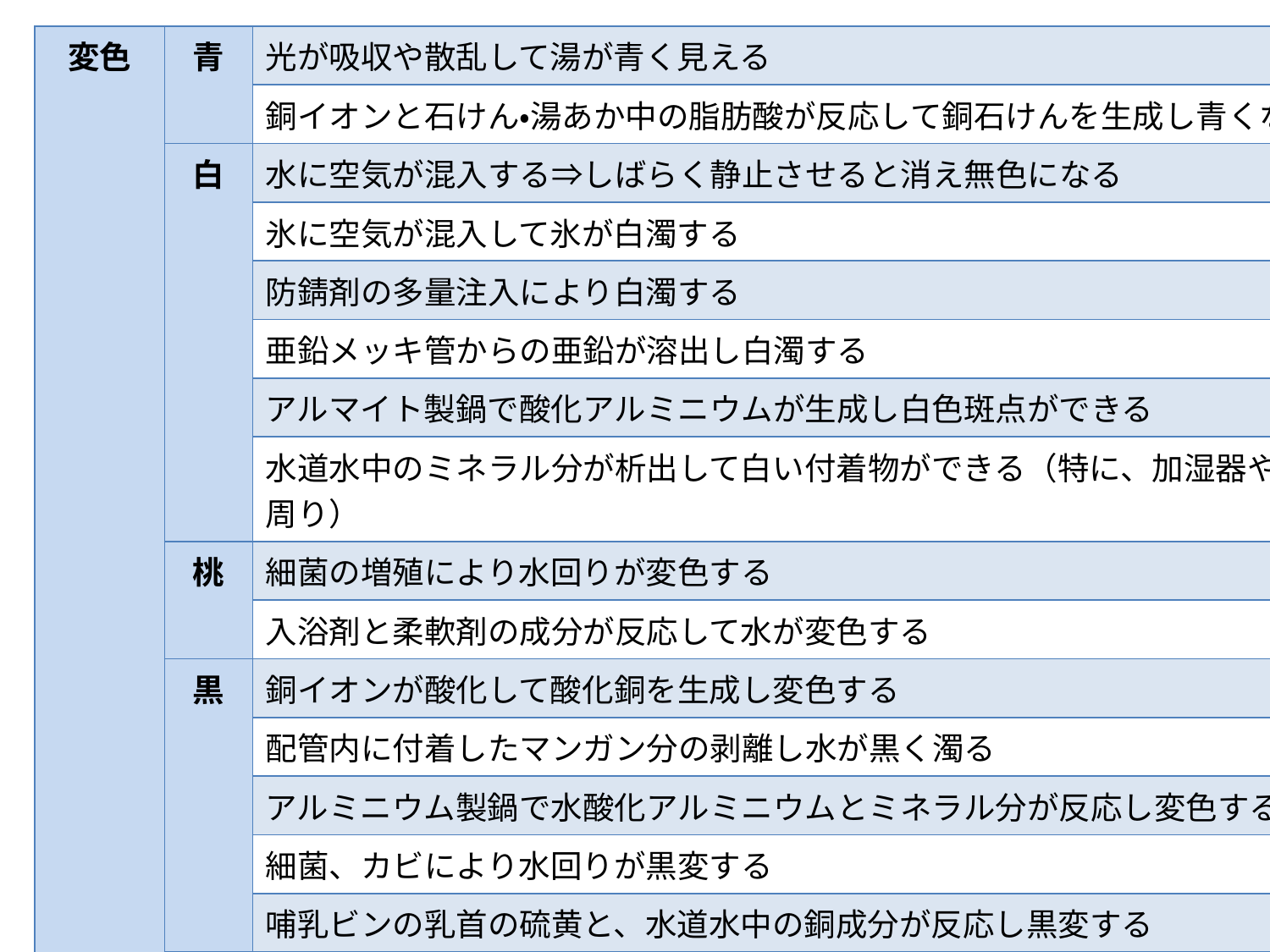

| 変色 | 青 | 光が吸収や散乱して湯が青く見える |
| --- | --- | --- |
|  |  | 銅イオンと石けん・湯あか中の脂肪酸が反応して銅石けんを生成し青くなる |
|  | 白 | 水に空気が混入する⇒しばらく静止させると消え無色になる |
|  |  | 氷に空気が混入して氷が白濁する |
|  |  | 防錆剤の多量注入により白濁する |
|  |  | 亜鉛メッキ管からの亜鉛が溶出し白濁する |
|  |  | アルマイト製鍋で酸化アルミニウムが生成し白色斑点ができる |
|  |  | 水道水中のミネラル分が析出して白い付着物ができる（特に、加湿器やシンク周り） |
|  | 桃 | 細菌の増殖により水回りが変色する |
|  |  | 入浴剤と柔軟剤の成分が反応して水が変色する |
|  | 黒 | 銅イオンが酸化して酸化銅を生成し変色する |
|  |  | 配管内に付着したマンガン分の剥離し水が黒く濁る |
|  |  | アルミニウム製鍋で水酸化アルミニウムとミネラル分が反応し変色する |
|  |  | 細菌、カビにより水回りが黒変する |
|  |  | 哺乳ビンの乳首の硫黄と、水道水中の銅成分が反応し黒変する |
|  | 紫 | 茶成分のタンニンと鉄分が反応し変色する |
|  |  | 細菌により水回りが変色する |
|  |  | ニッケルメッキと塩素系漂白剤が反応し変色する |
|  | 赤 | 水道管の鉄分が混入し水が赤く濁る |